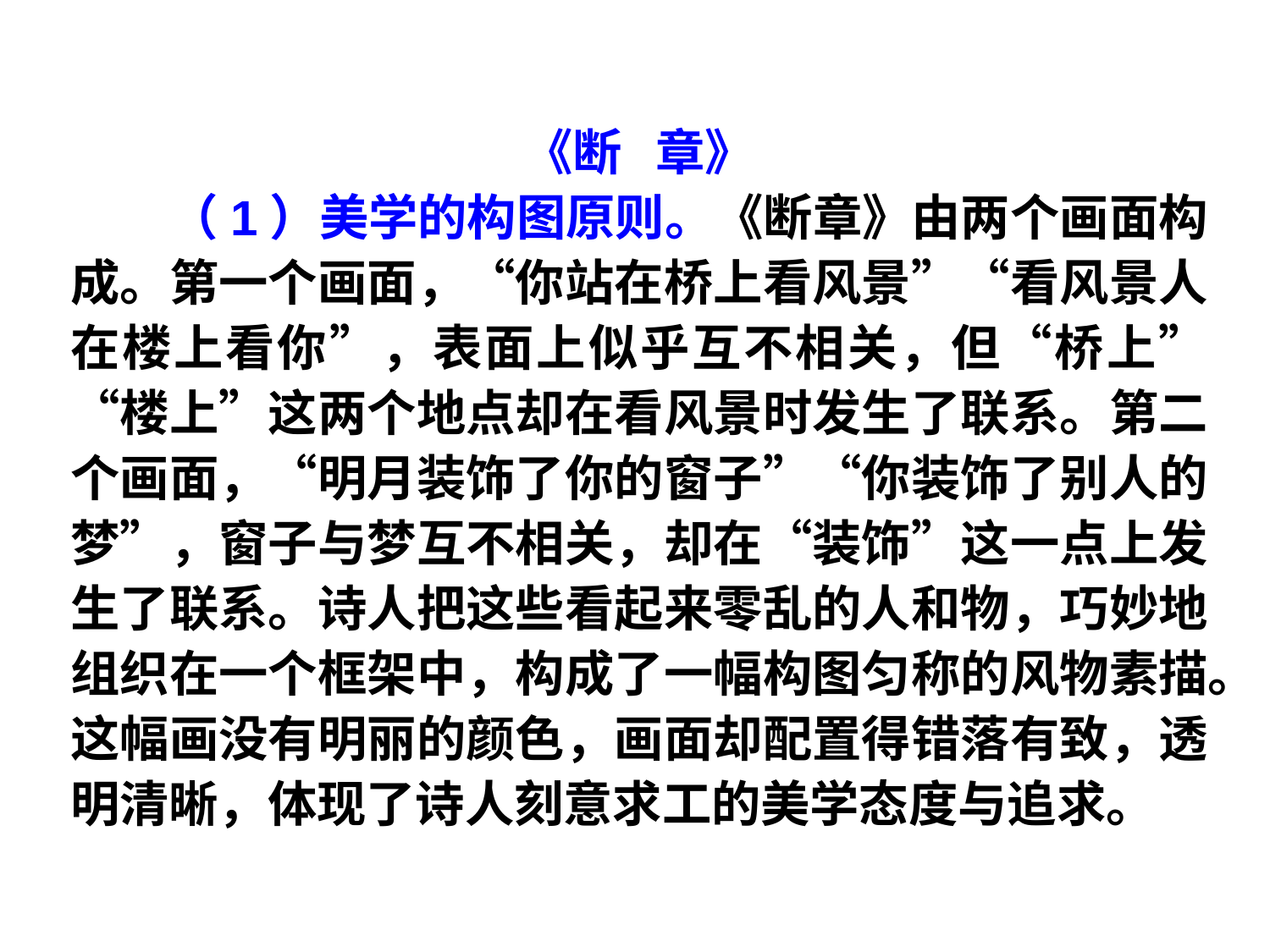

《断   章》
　　（1）美学的构图原则。《断章》由两个画面构成。第一个画面，“你站在桥上看风景”“看风景人在楼上看你”，表面上似乎互不相关，但“桥上”“楼上”这两个地点却在看风景时发生了联系。第二个画面，“明月装饰了你的窗子”“你装饰了别人的梦”，窗子与梦互不相关，却在“装饰”这一点上发生了联系。诗人把这些看起来零乱的人和物，巧妙地组织在一个框架中，构成了一幅构图匀称的风物素描。这幅画没有明丽的颜色，画面却配置得错落有致，透明清晰，体现了诗人刻意求工的美学态度与追求。